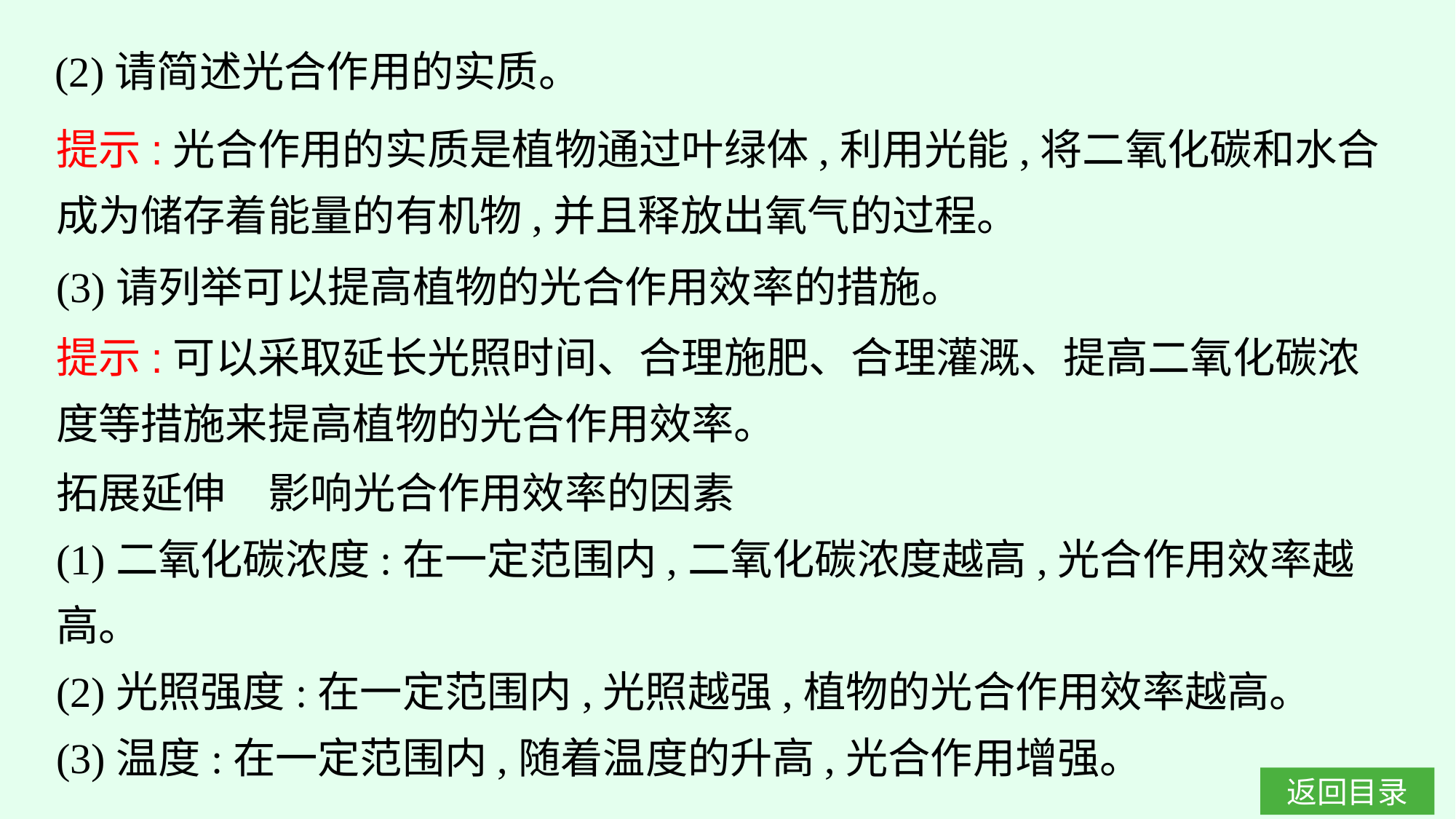

(2)请简述光合作用的实质。
提示:光合作用的实质是植物通过叶绿体,利用光能,将二氧化碳和水合成为储存着能量的有机物,并且释放出氧气的过程。
(3)请列举可以提高植物的光合作用效率的措施。
提示:可以采取延长光照时间、合理施肥、合理灌溉、提高二氧化碳浓度等措施来提高植物的光合作用效率。
拓展延伸　影响光合作用效率的因素
(1)二氧化碳浓度:在一定范围内,二氧化碳浓度越高,光合作用效率越高。
(2)光照强度:在一定范围内,光照越强,植物的光合作用效率越高。
(3)温度:在一定范围内,随着温度的升高,光合作用增强。